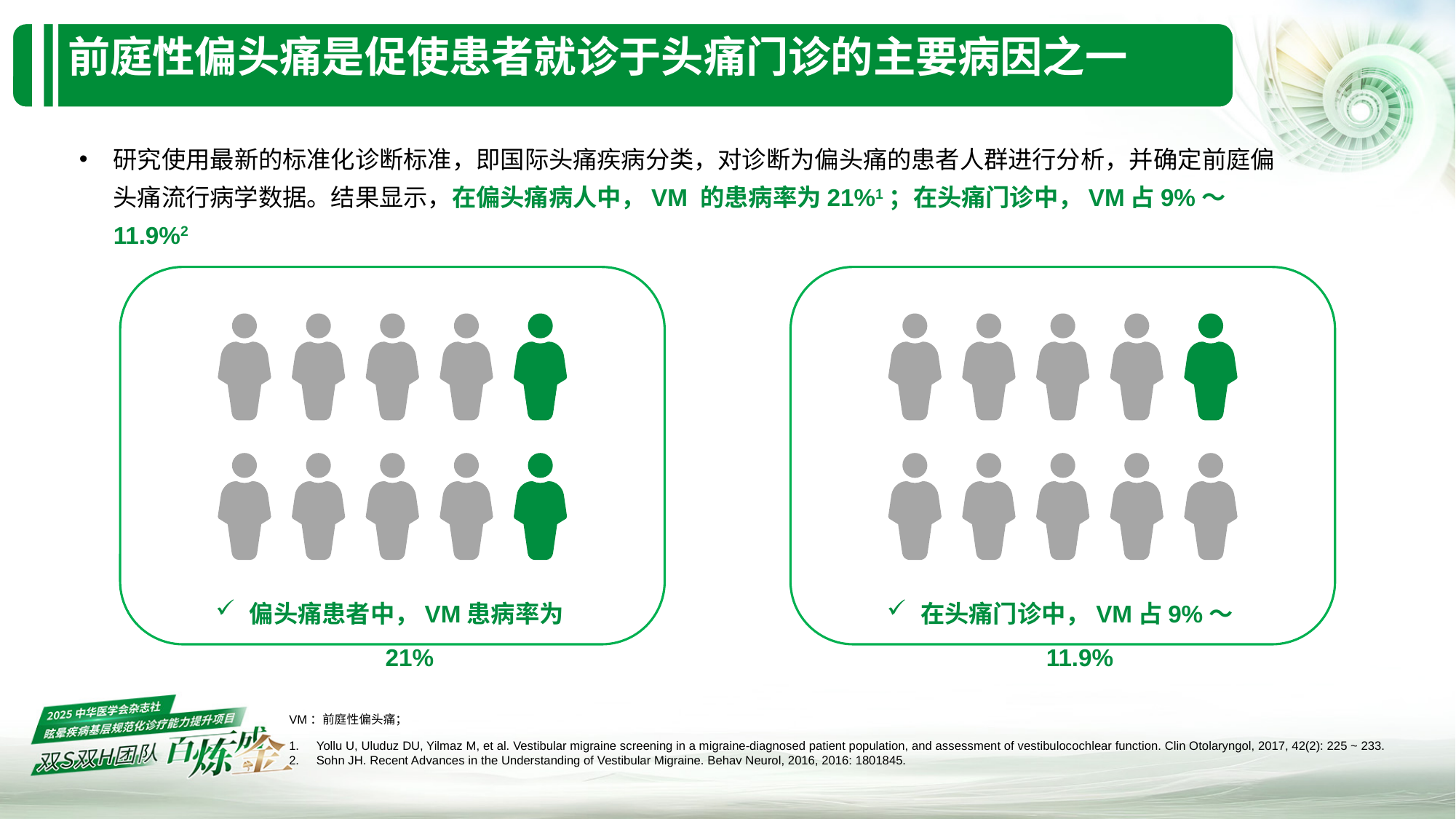

# 前庭性偏头痛是促使患者就诊于头痛门诊的主要病因之一

研究使用最新的标准化诊断标准，即国际头痛疾病分类，对诊断为偏头痛的患者人群进行分析，并确定前庭偏头痛流行病学数据。结果显示，在偏头痛病人中，VM 的患病率为21%1；在头痛门诊中，VM占9%～11.9%2

偏头痛患者中，VM患病率为21%
在头痛门诊中，VM占9%～11.9%
VM：前庭性偏头痛；
Yollu U, Uluduz DU, Yilmaz M, et al. Vestibular migraine screening in a migraine-diagnosed patient population, and assessment of vestibulocochlear function. Clin Otolaryngol, 2017, 42(2): 225 ~ 233.
Sohn JH. Recent Advances in the Understanding of Vestibular Migraine. Behav Neurol, 2016, 2016: 1801845.